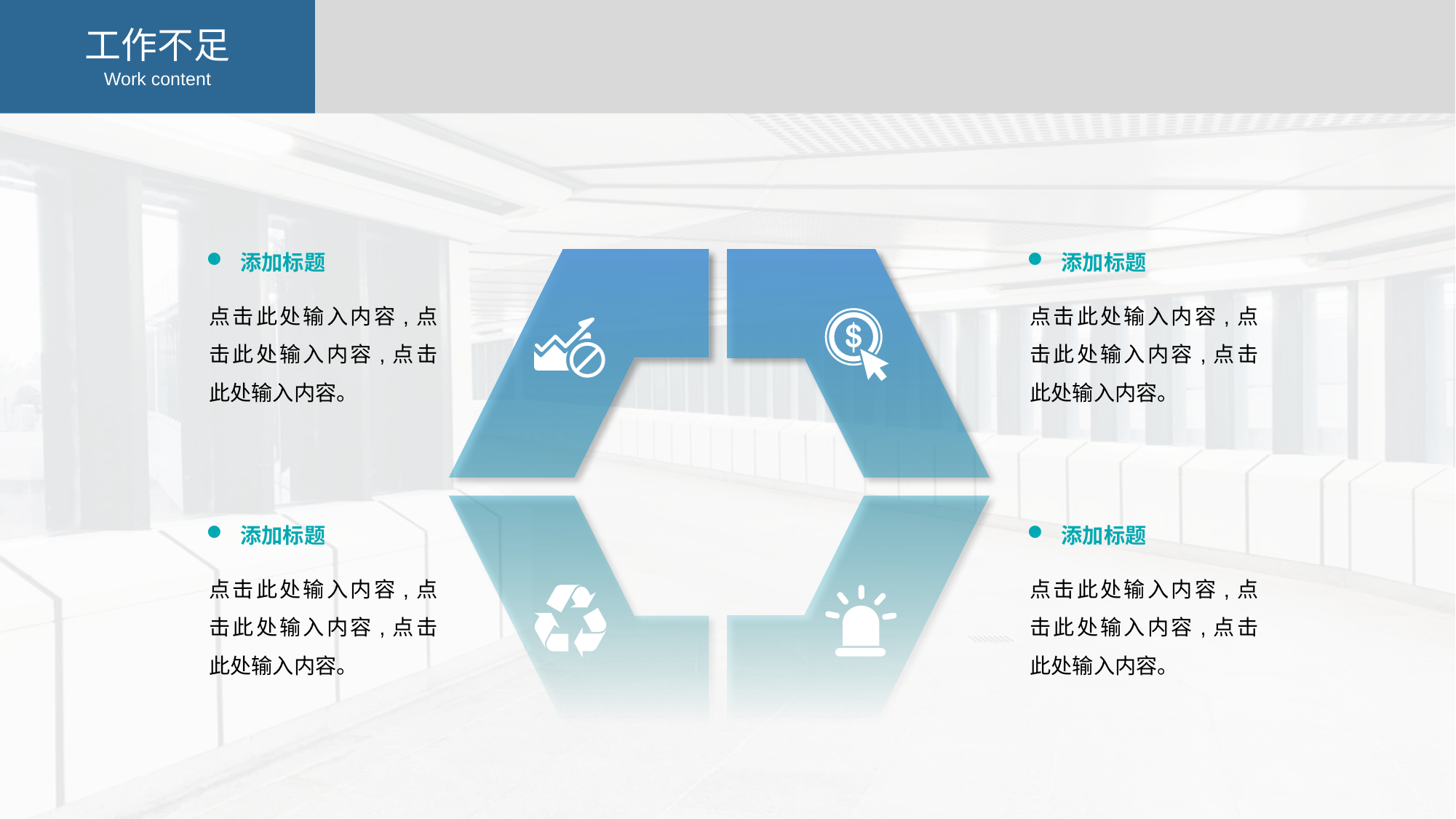

工作不足
Work content
添加标题
点击此处输入内容,点击此处输入内容,点击此处输入内容。

添加标题
点击此处输入内容,点击此处输入内容,点击此处输入内容。

添加标题
点击此处输入内容,点击此处输入内容,点击此处输入内容。
添加标题
点击此处输入内容,点击此处输入内容,点击此处输入内容。